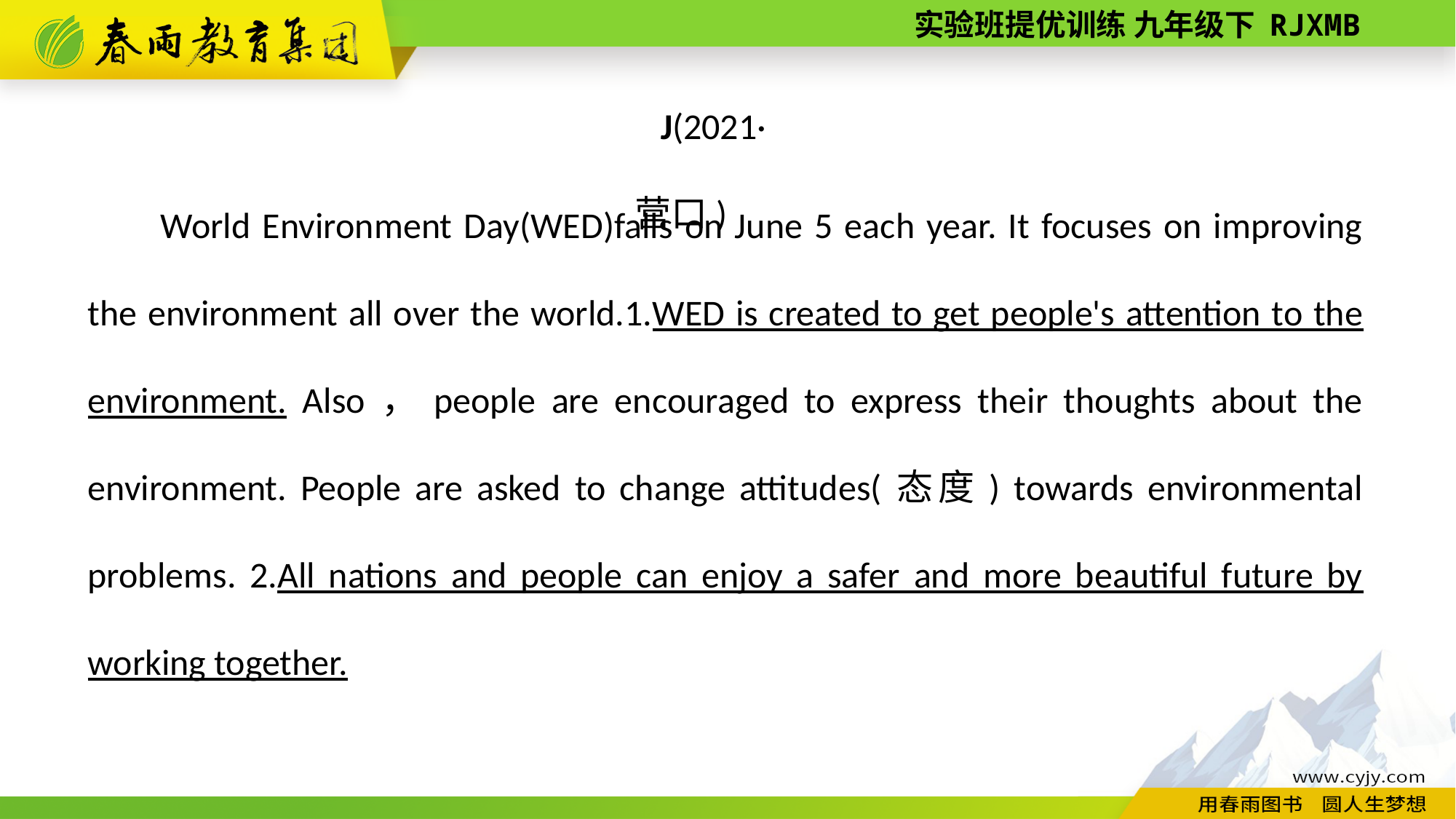

J(2021·营口)
World Environment Day(WED)falls on June 5 each year. It focuses on improving the environment all over the world.1.WED is created to get people's attention to the environment. Also，people are encouraged to express their thoughts about the environment. People are asked to change attitudes(态度) towards environmental problems. 2.All nations and people can enjoy a safer and more beautiful future by working together.